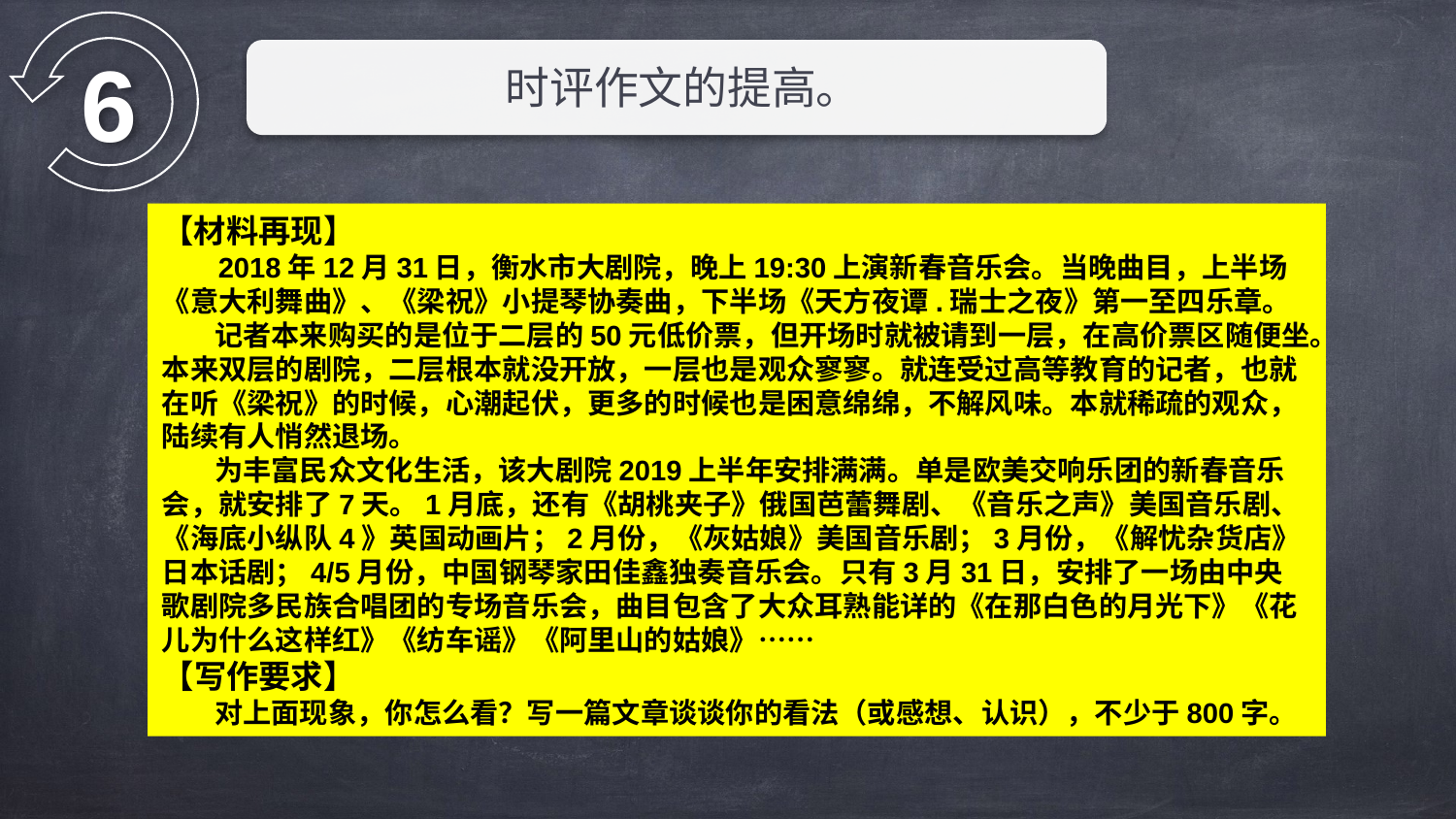

6

时评作文的提高。
【材料再现】
       2018年12月31日，衡水市大剧院，晚上19:30上演新春音乐会。当晚曲目，上半场《意大利舞曲》、《梁祝》小提琴协奏曲，下半场《天方夜谭.瑞士之夜》第一至四乐章。
       记者本来购买的是位于二层的50元低价票，但开场时就被请到一层，在高价票区随便坐。本来双层的剧院，二层根本就没开放，一层也是观众寥寥。就连受过高等教育的记者，也就在听《梁祝》的时候，心潮起伏，更多的时候也是困意绵绵，不解风味。本就稀疏的观众，陆续有人悄然退场。
       为丰富民众文化生活，该大剧院2019上半年安排满满。单是欧美交响乐团的新春音乐会，就安排了7天。1月底，还有《胡桃夹子》俄国芭蕾舞剧、《音乐之声》美国音乐剧、《海底小纵队4》英国动画片；2月份，《灰姑娘》美国音乐剧；3月份，《解忧杂货店》日本话剧；4/5月份，中国钢琴家田佳鑫独奏音乐会。只有3月31日，安排了一场由中央歌剧院多民族合唱团的专场音乐会，曲目包含了大众耳熟能详的《在那白色的月光下》《花儿为什么这样红》《纺车谣》《阿里山的姑娘》……
【写作要求】
       对上面现象，你怎么看？写一篇文章谈谈你的看法（或感想、认识），不少于800字。